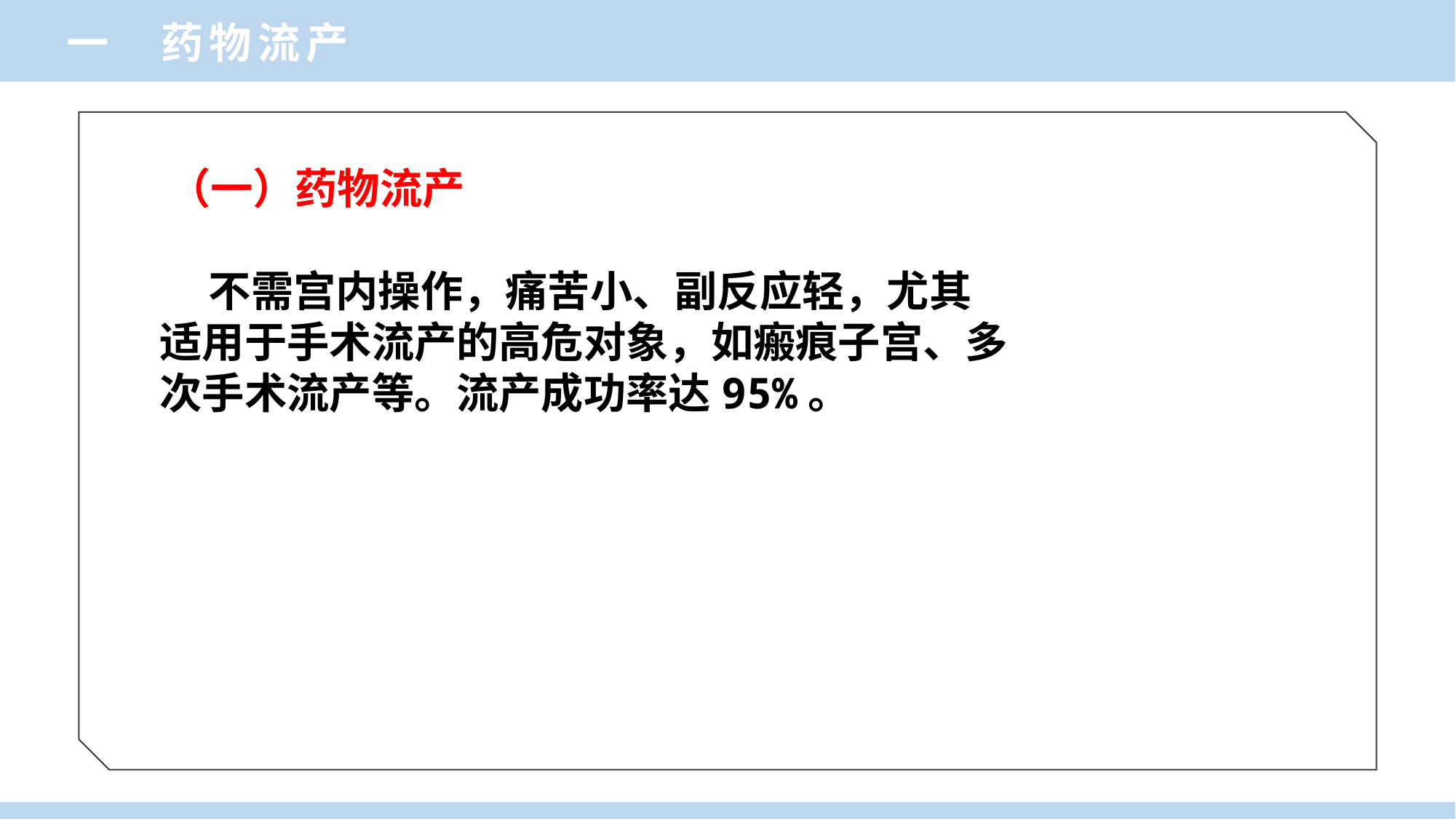

一   药物流产

（一）药物流产
    不需宫内操作，痛苦小、副反应轻，尤其
适用于手术流产的高危对象，如瘢痕子宫、多
次手术流产等。流产成功率达95%。